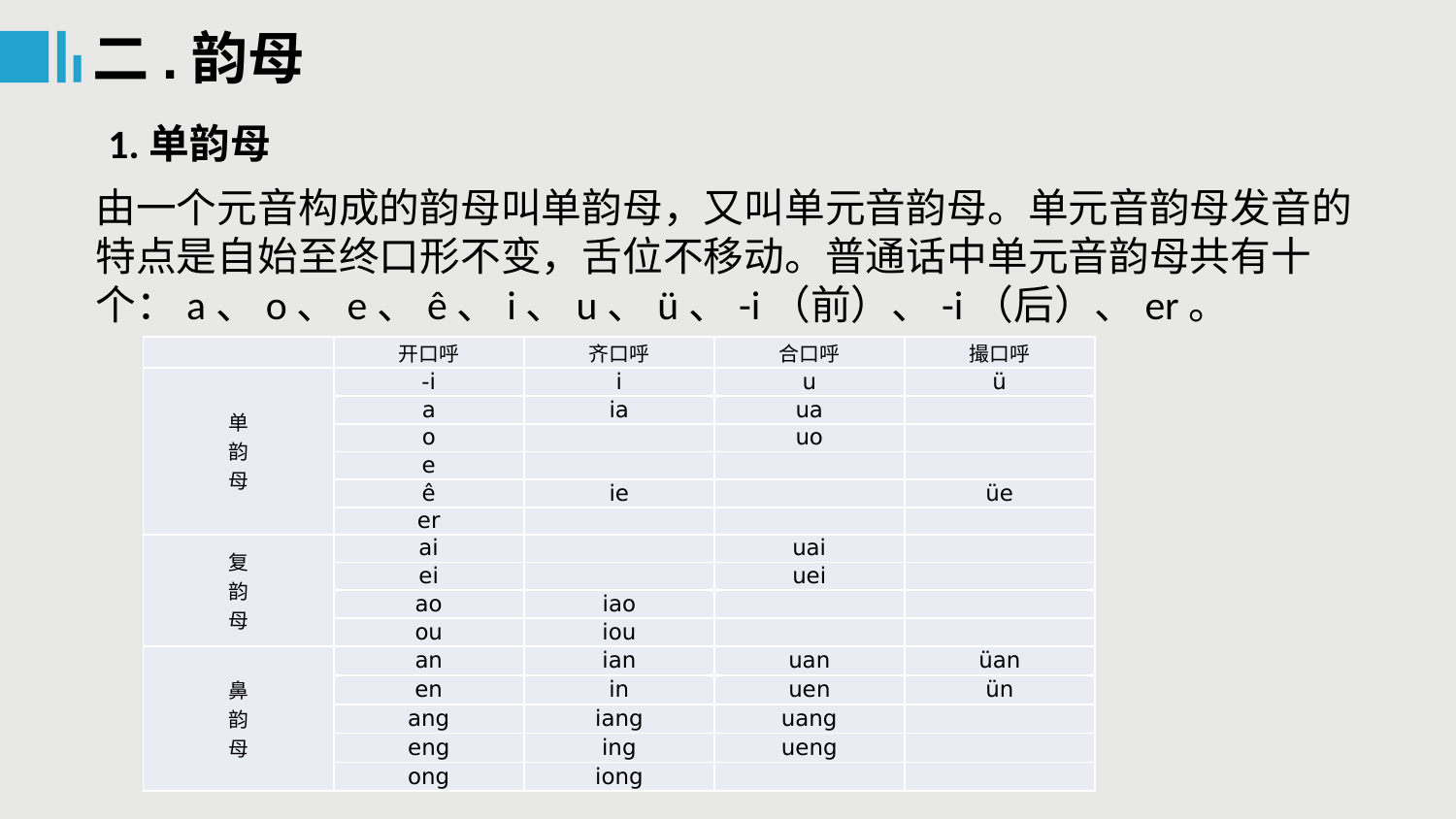

二.韵母

1.单韵母
由一个元音构成的韵母叫单韵母，又叫单元音韵母。单元音韵母发音的特点是自始至终口形不变，舌位不移动。普通话中单元音韵母共有十个：a、o、e、ê、i、u、ü、-i（前）、-i（后）、er。
|  | 开口呼 | 齐口呼 | 合口呼 | 撮口呼 |
| --- | --- | --- | --- | --- |
| 单 韵 母 | -i | i | u | ü |
|  | a | ia | ua |  |
|  | o |  | uo |  |
|  | e |  |  |  |
|  | ê | ie |  | üe |
|  | er |  |  |  |
| 复 韵 母 | ai |  | uai |  |
|  | ei |  | uei |  |
|  | ao | iao |  |  |
|  | ou | iou |  |  |
| 鼻 韵 母 | an | ian | uan | üan |
|  | en | in | uen | ün |
|  | ang | iang | uang |  |
|  | eng | ing | ueng |  |
|  | ong | iong |  |  |